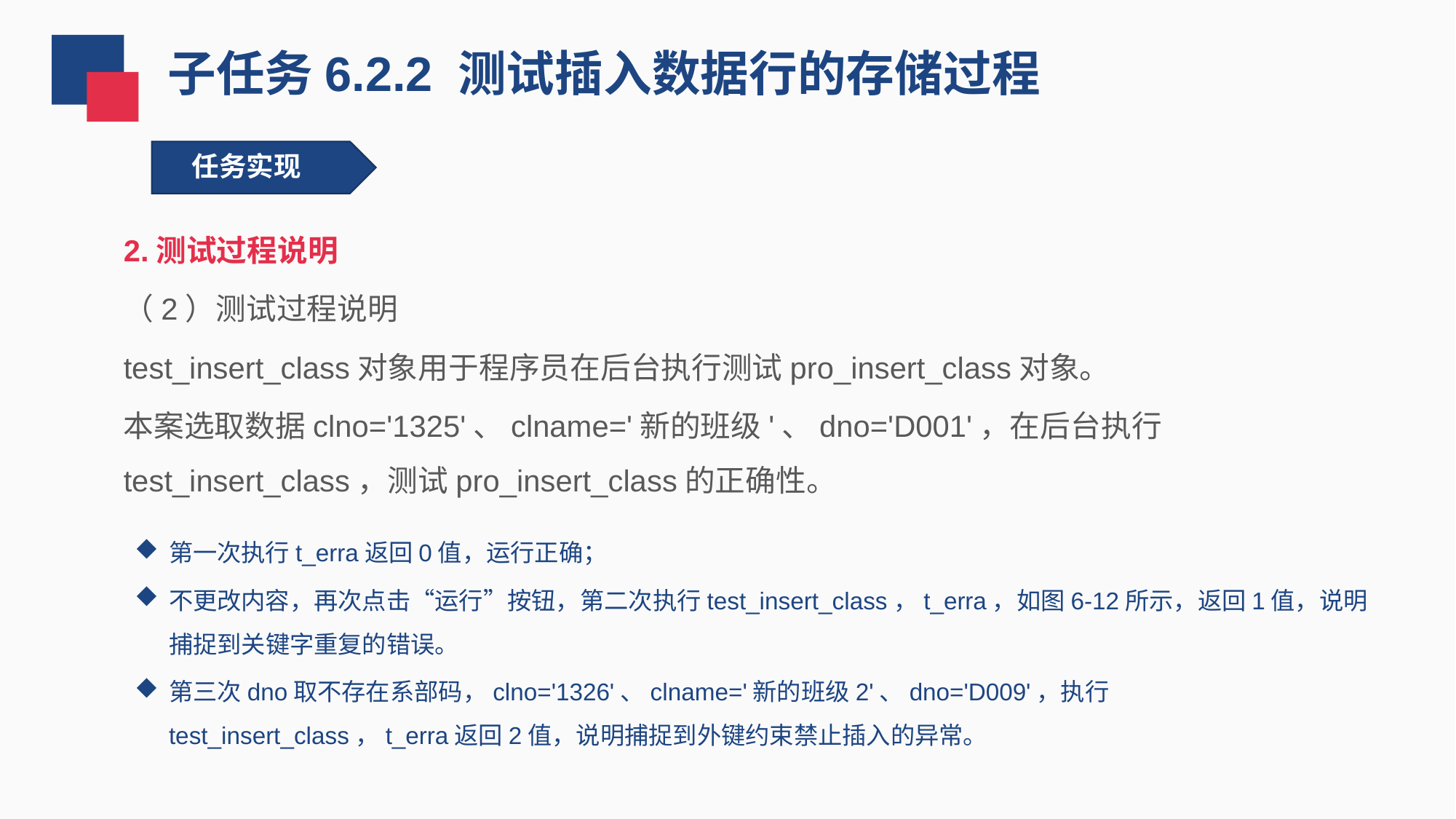

子任务6.2.2 测试插入数据行的存储过程

任务实现
2.测试过程说明
（2）测试过程说明
test_insert_class对象用于程序员在后台执行测试pro_insert_class对象。
本案选取数据clno='1325'、clname='新的班级'、dno='D001'，在后台执行test_insert_class，测试pro_insert_class的正确性。
第一次执行t_erra返回0值，运行正确；
不更改内容，再次点击“运行”按钮，第二次执行test_insert_class，t_erra，如图6-12所示，返回1值，说明捕捉到关键字重复的错误。
第三次dno取不存在系部码，clno='1326'、clname='新的班级2'、dno='D009'，执行test_insert_class，t_erra返回2值，说明捕捉到外键约束禁止插入的异常。